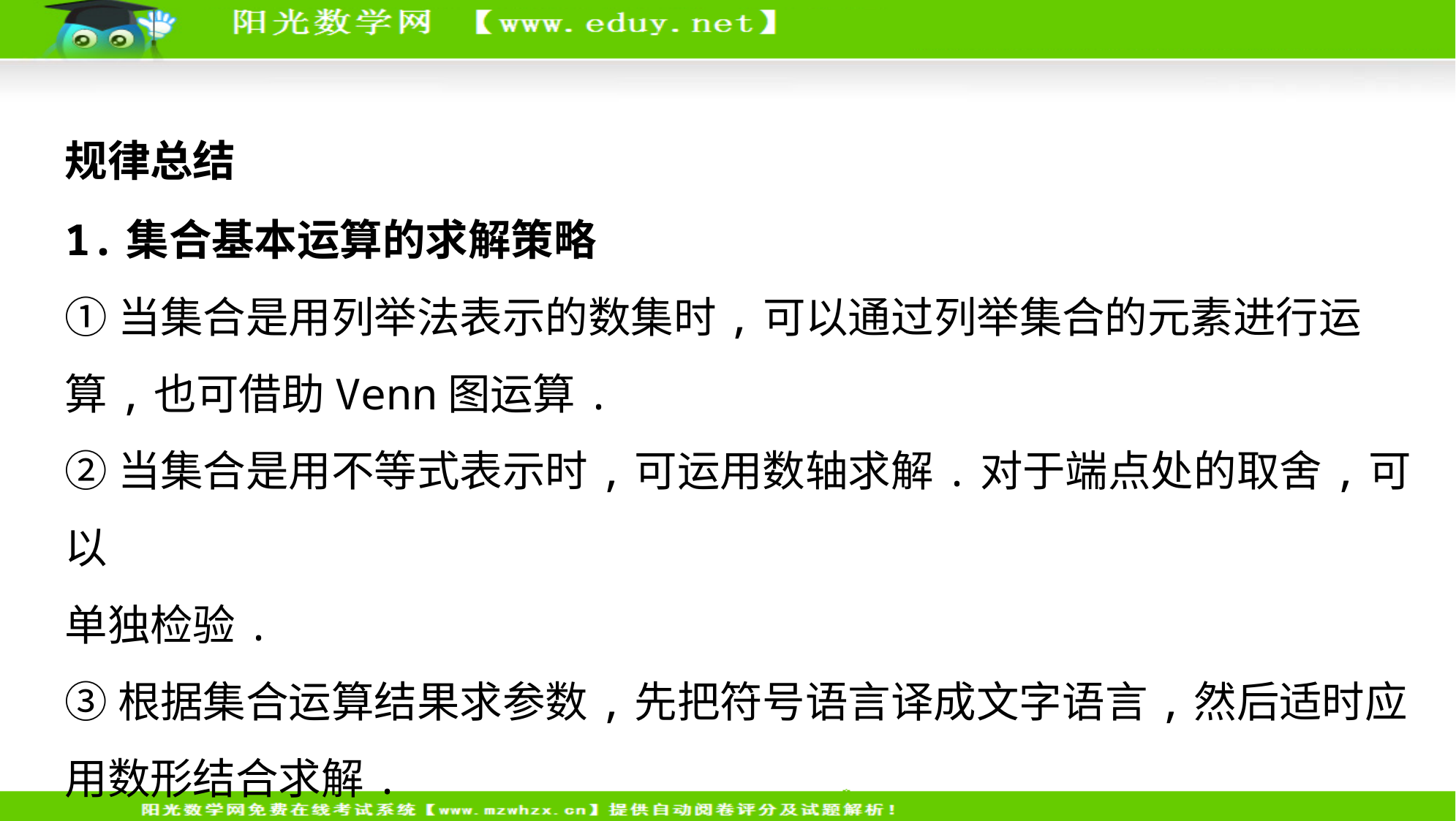

规律总结
1.集合基本运算的求解策略
①当集合是用列举法表示的数集时,可以通过列举集合的元素进行运
算,也可借助Venn图运算.
②当集合是用不等式表示时,可运用数轴求解.对于端点处的取舍,可以
单独检验.
③根据集合运算结果求参数,先把符号语言译成文字语言,然后适时应
用数形结合求解.